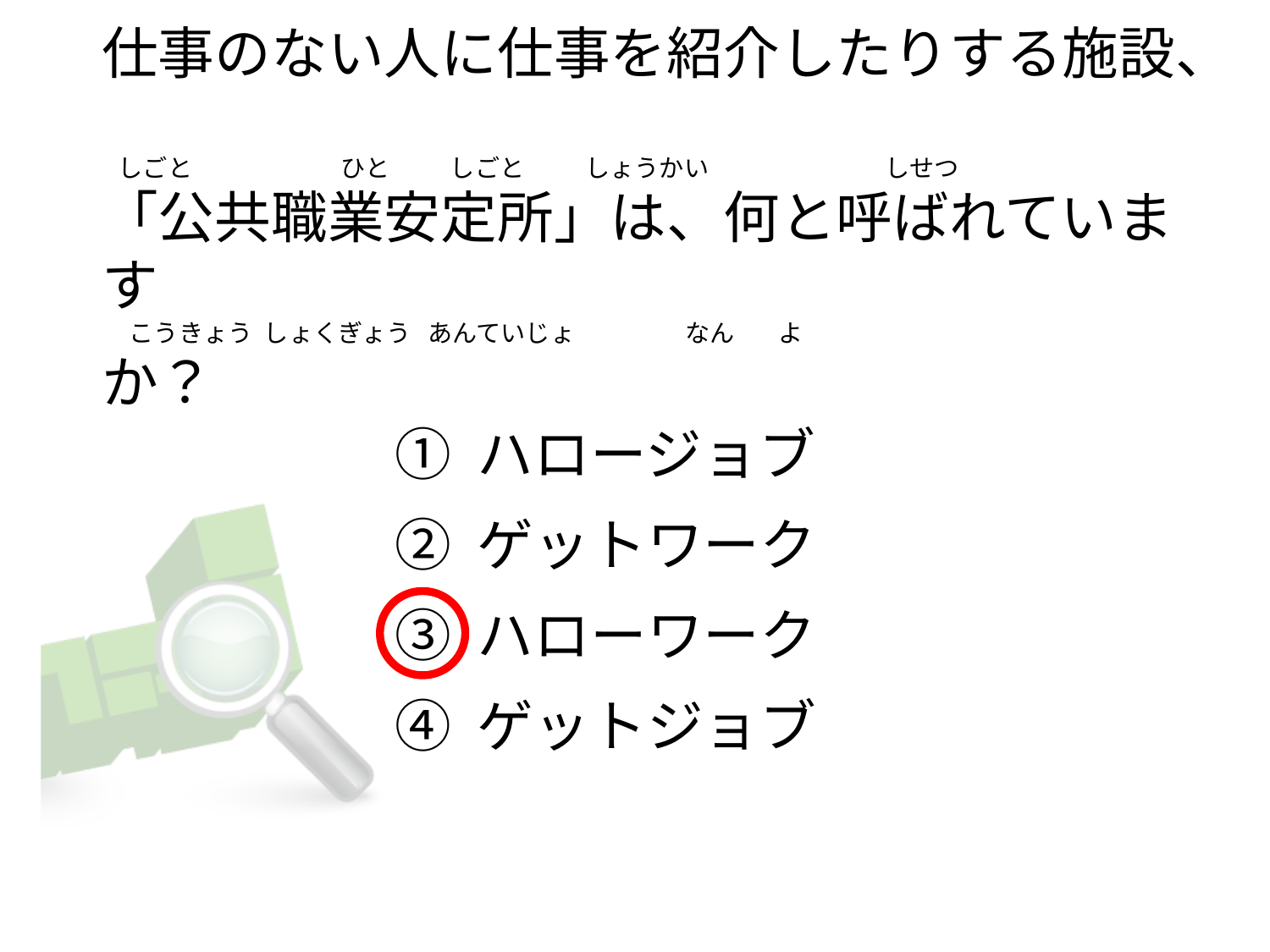

# 仕事のない人に仕事を紹介したりする施設、    しごと                           ひと           しごと           しょうかい                                しせつ 「公共職業安定所」は、何と呼ばれています      こうきょう  しょくぎょう   あんていじょ                    なん        よ か？
① ハロージョブ
② ゲットワーク
③ ハローワーク
④ ゲットジョブ